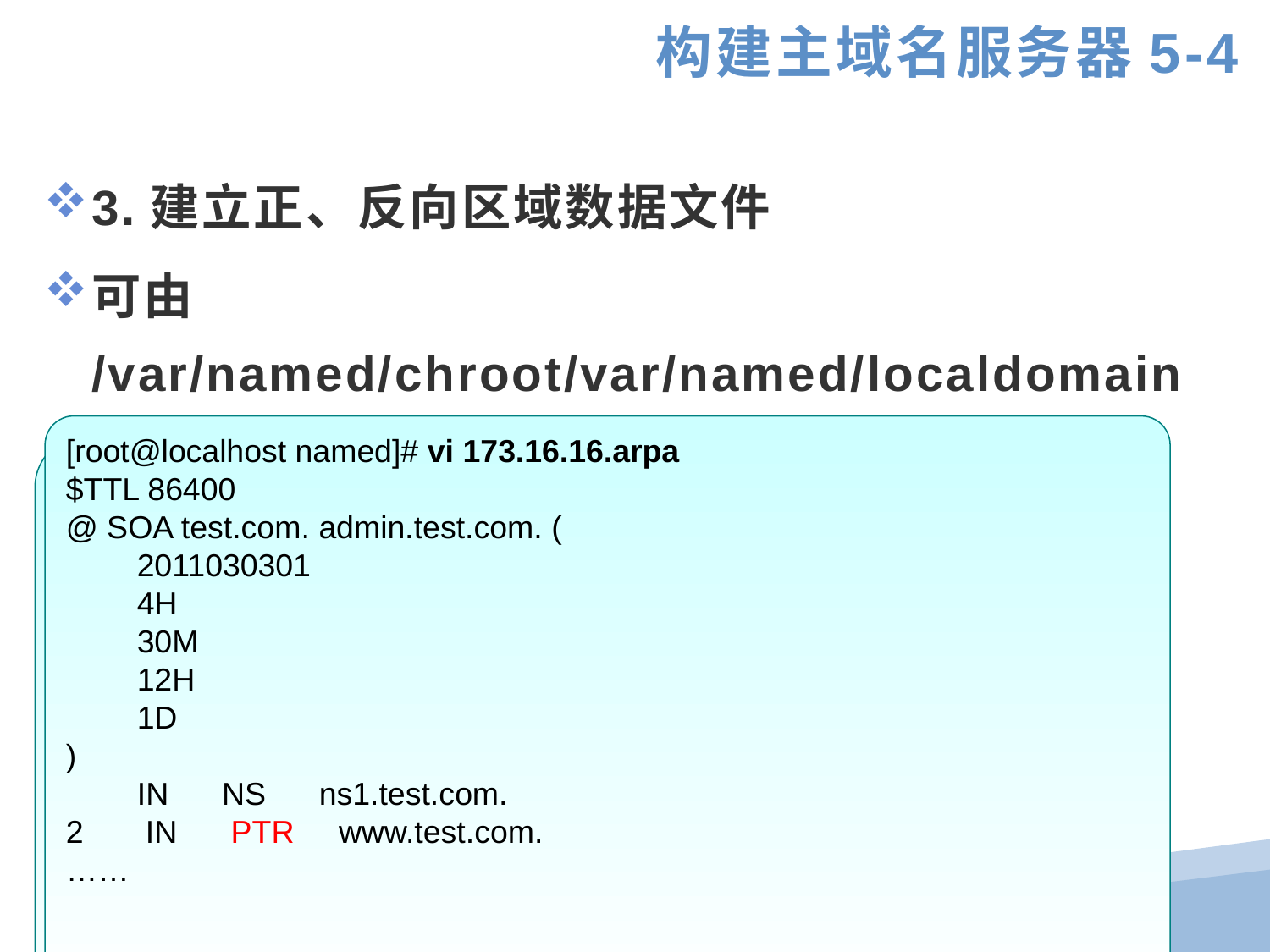

构建主域名服务器5-4
3.建立正、反向区域数据文件
可由 /var/named/chroot/var/named/localdomain.zone文件模板修改
[root@localhost named]# vi 173.16.16.arpa
$TTL 86400
@ SOA test.com. admin.test.com. (
        2011030301
        4H
        30M
        12H
        1D
)
        IN      NS      ns1.test.com.
2       IN      PTR     www.test.com.
……

[root@localhost named]# vi test.com.zone
$TTL 86400
@ SOA test.com. admin.test.com. (
        2011030301
        4H
        30M
        12H
        1D
)
@        IN      NS      ns1.test.com.
         IN      NS      ns2.test.com.
         IN      MX  10  mail.test.com.
ns1      IN      A       173.16.16.5
……